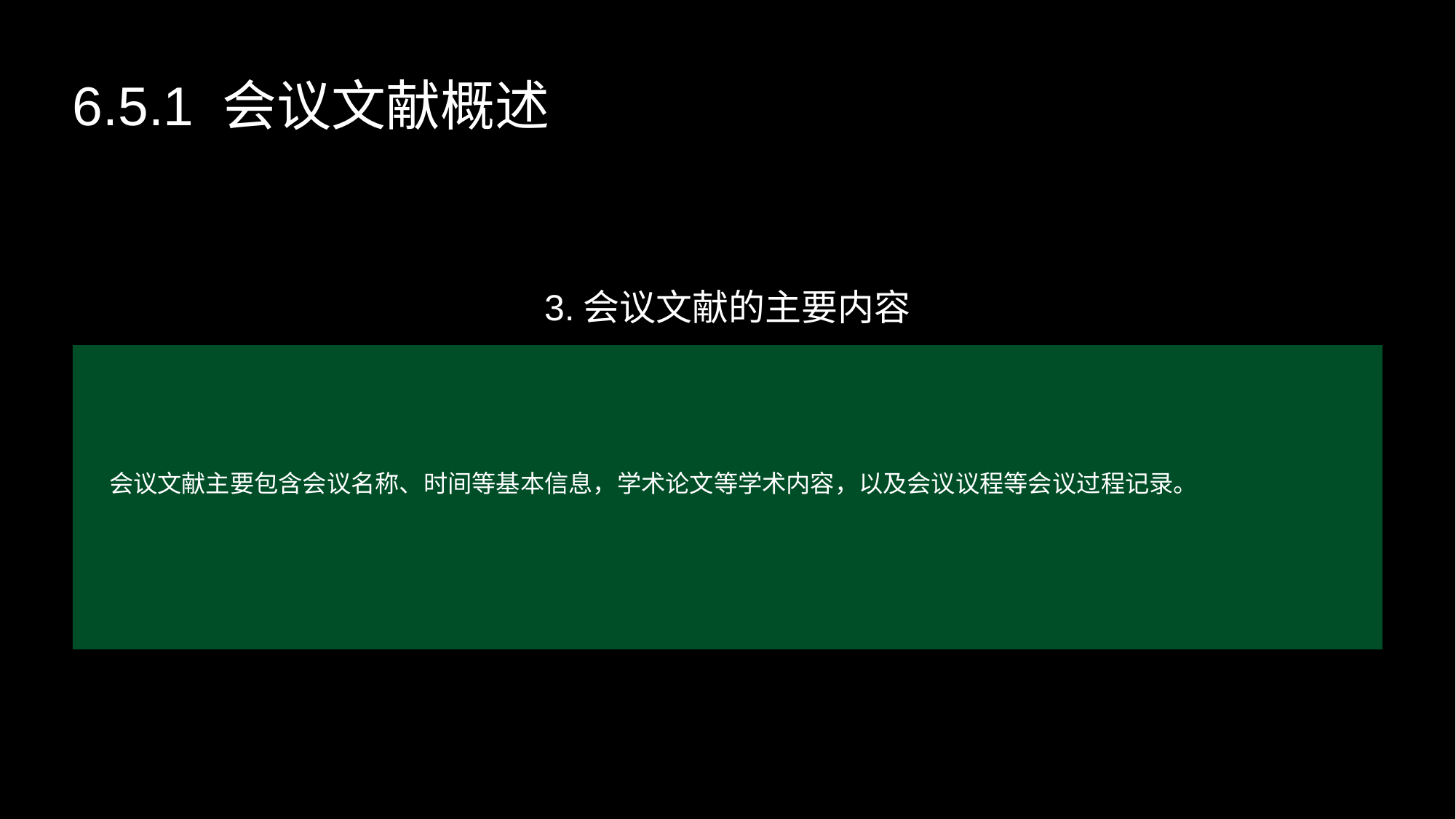

6.5.1 会议文献概述
3.会议文献的主要内容

会议文献主要包含会议名称、时间等基本信息，学术论文等学术内容，以及会议议程等会议过程记录。